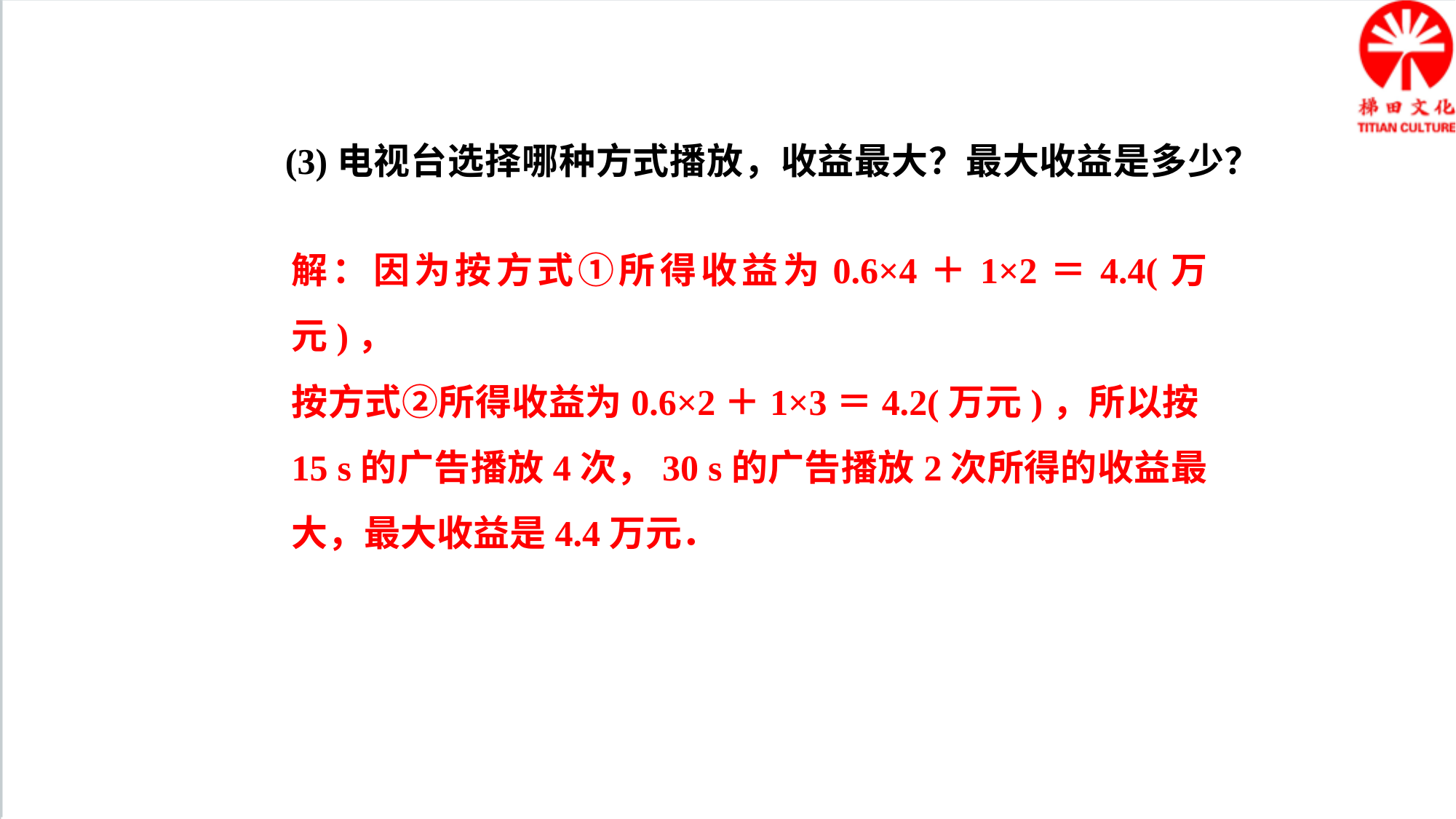

(3)电视台选择哪种方式播放，收益最大？最大收益是多少？
解：因为按方式①所得收益为0.6×4＋1×2＝4.4(万元)，
按方式②所得收益为0.6×2＋1×3＝4.2(万元)，所以按15 s的广告播放4次，30 s的广告播放2次所得的收益最大，最大收益是4.4万元．